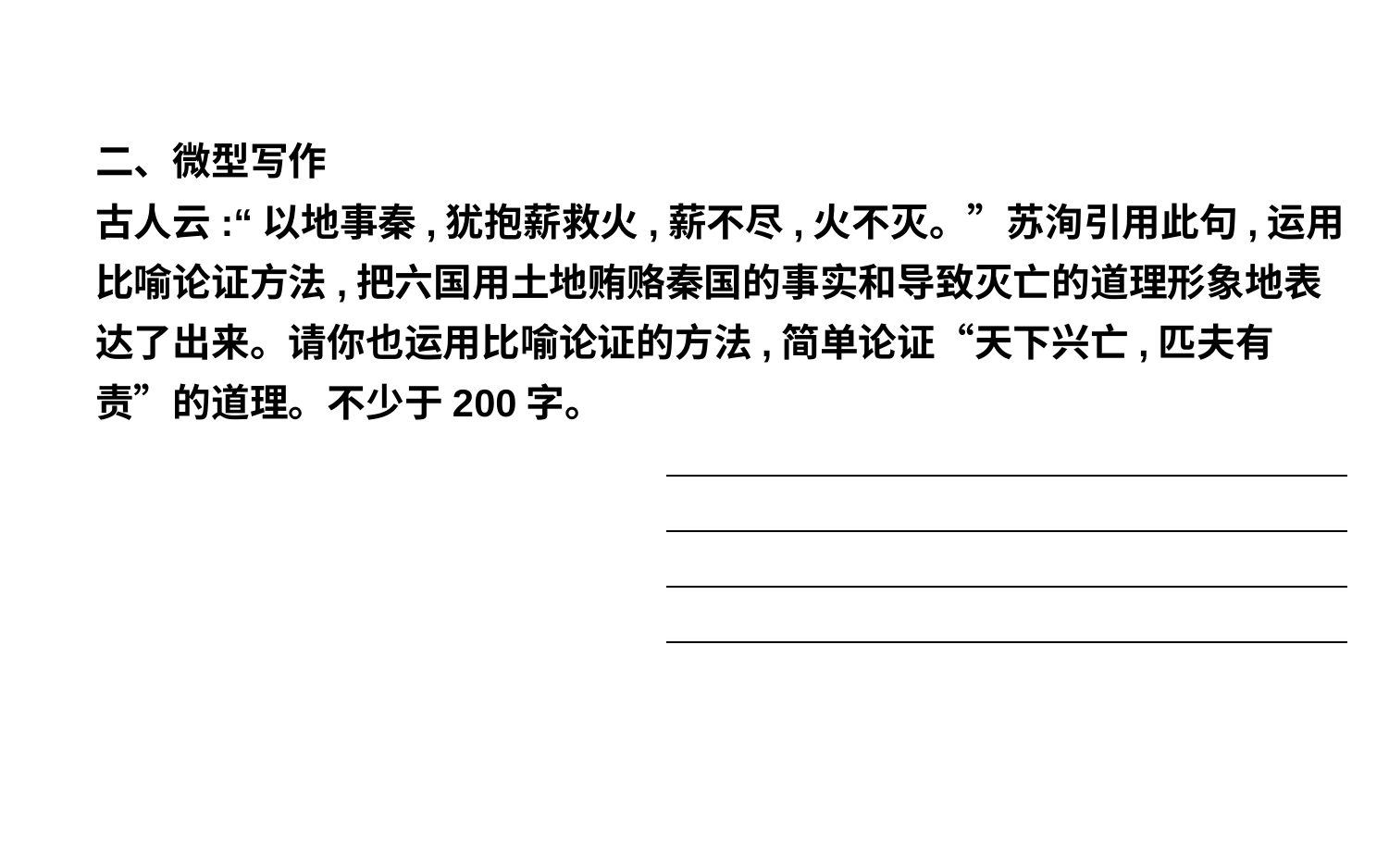

二、微型写作
古人云:“以地事秦,犹抱薪救火,薪不尽,火不灭。”苏洵引用此句,运用比喻论证方法,把六国用土地贿赂秦国的事实和导致灭亡的道理形象地表达了出来。请你也运用比喻论证的方法,简单论证“天下兴亡,匹夫有责”的道理。不少于200字。